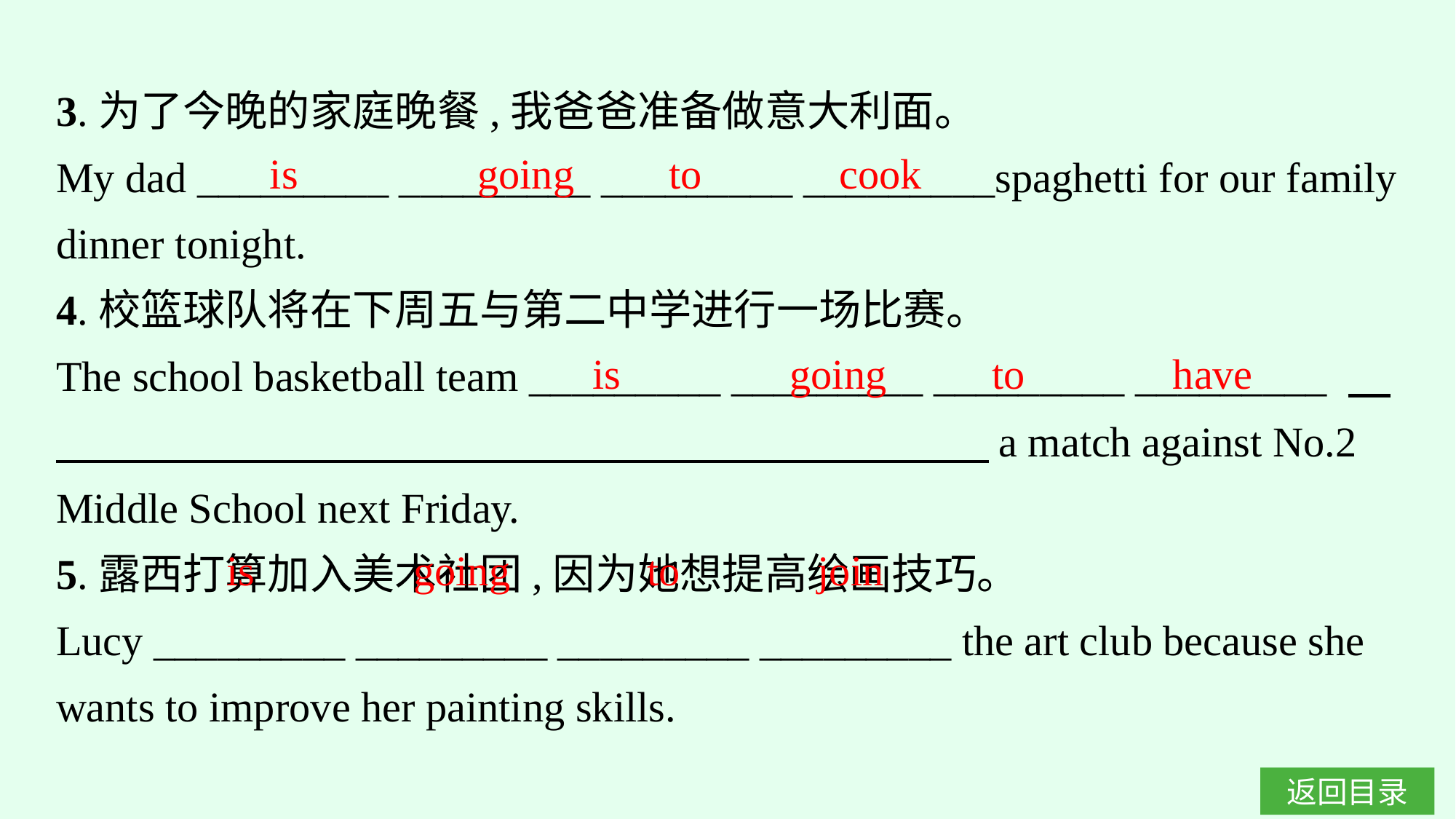

3.为了今晚的家庭晚餐,我爸爸准备做意大利面。
My dad _________ _________ _________ _________spaghetti for our family dinner tonight.
4.校篮球队将在下周五与第二中学进行一场比赛。
The school basketball team _________ _________ _________ _________ 　　　　　　　　　　　　　　　　　　　　　　　a match against No.2 Middle School next Friday.
5.露西打算加入美术社团,因为她想提高绘画技巧。
Lucy _________ _________ _________ _________ the art club because she wants to improve her painting skills.
is                 going         to             cook
is                going          to              have
is               going             to             join